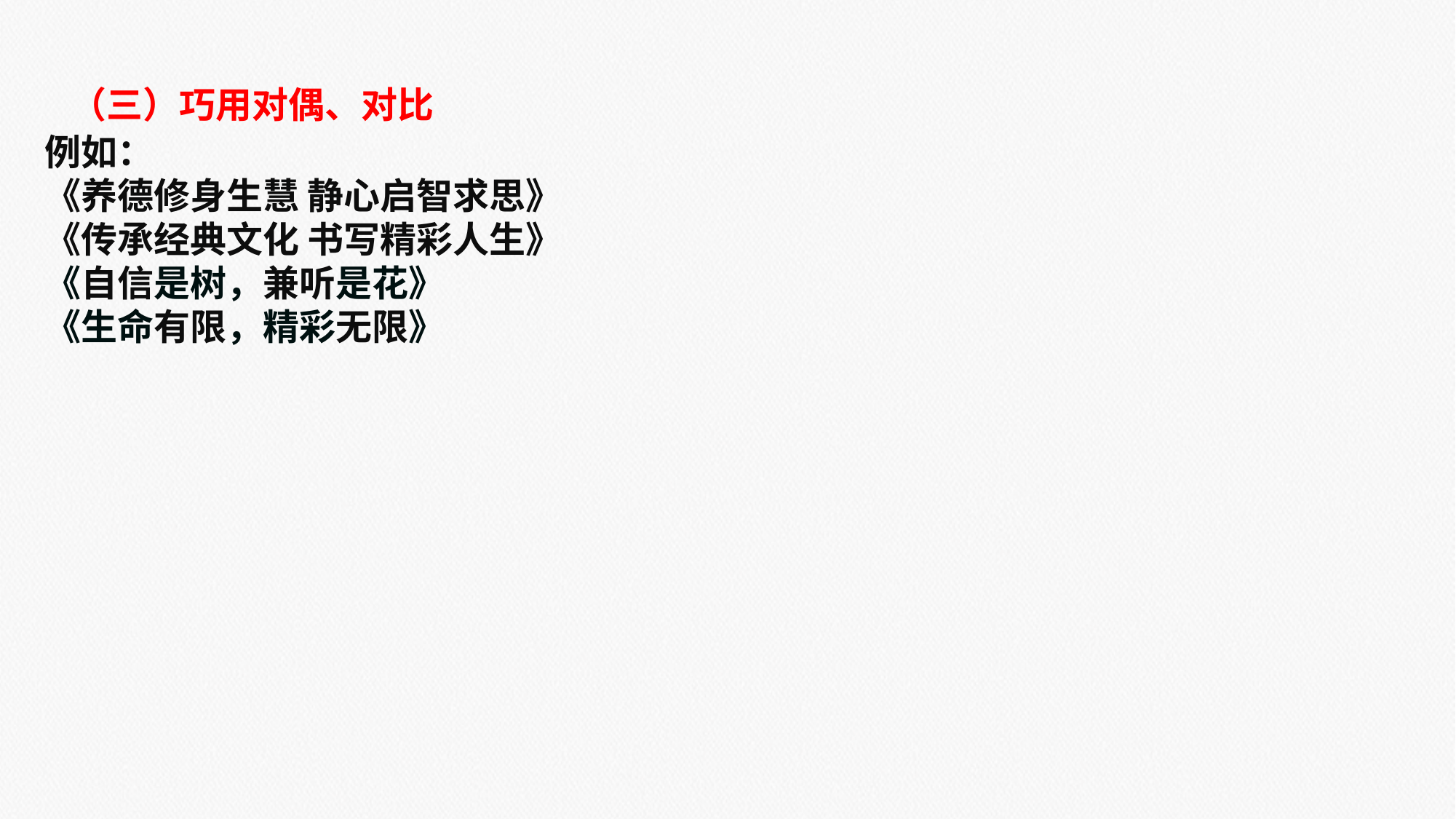

（三）巧用对偶、对比
例如：
《养德修身生慧 静心启智求思》
《传承经典文化 书写精彩人生》
《自信是树，兼听是花》
《生命有限，精彩无限》